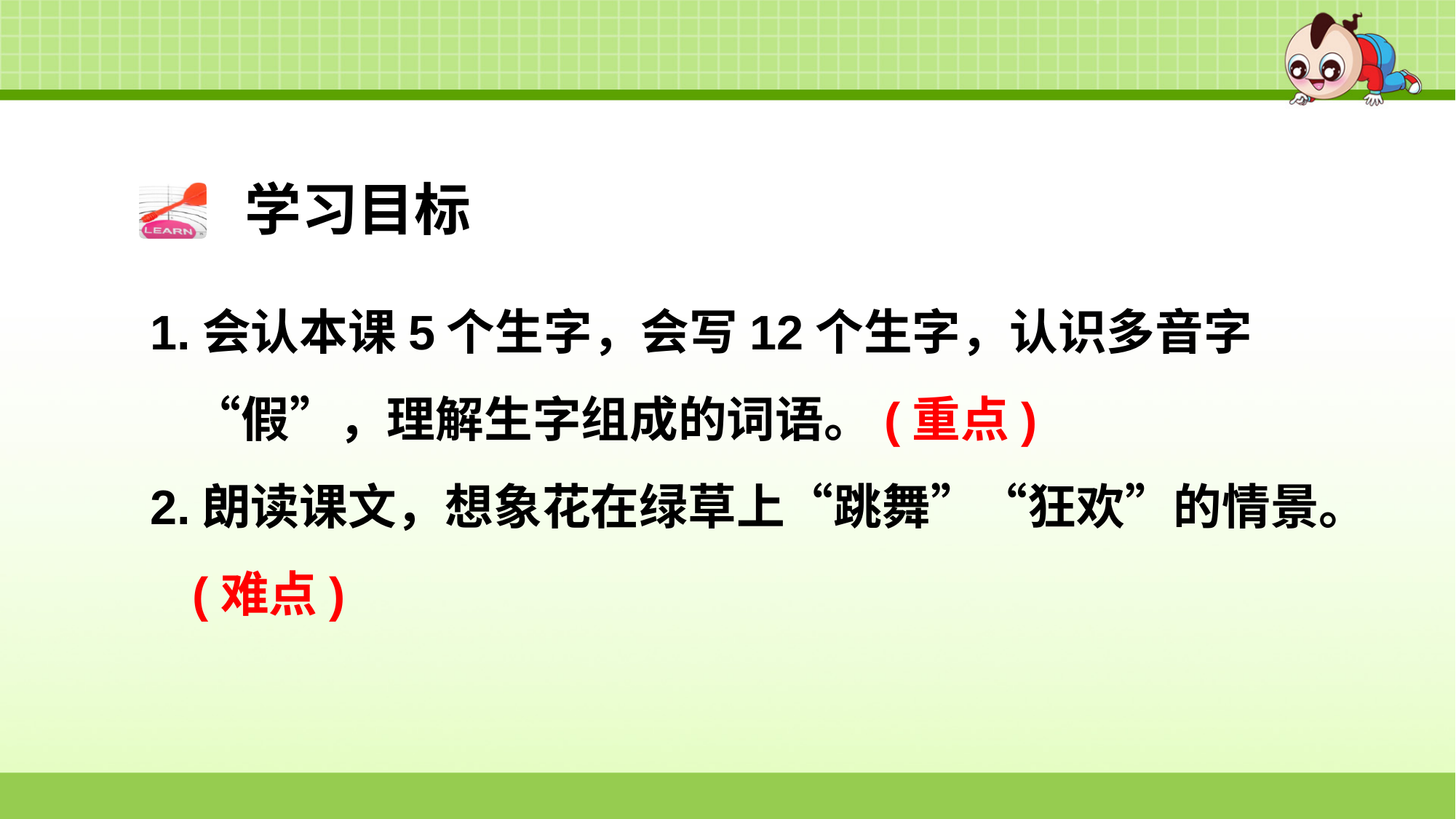

学习目标

1.会认本课5个生字，会写12个生字，认识多音字“假”，理解生字组成的词语。(重点)
2.朗读课文，想象花在绿草上“跳舞”“狂欢”的情景。(难点)